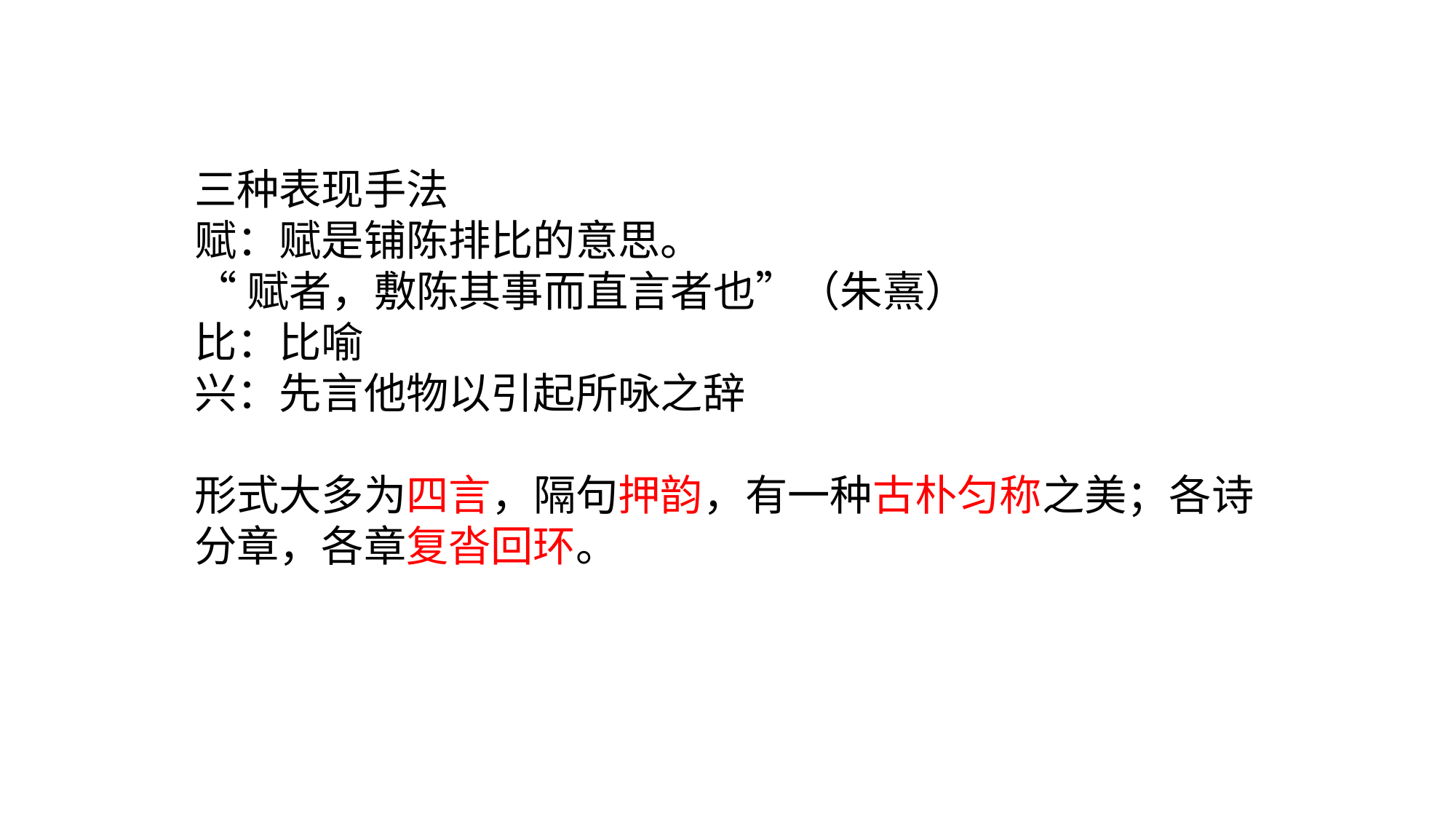

#
三种表现手法
赋：赋是铺陈排比的意思。
“赋者，敷陈其事而直言者也”（朱熹）
比：比喻
兴：先言他物以引起所咏之辞

形式大多为四言，隔句押韵，有一种古朴匀称之美；各诗分章，各章复沓回环。